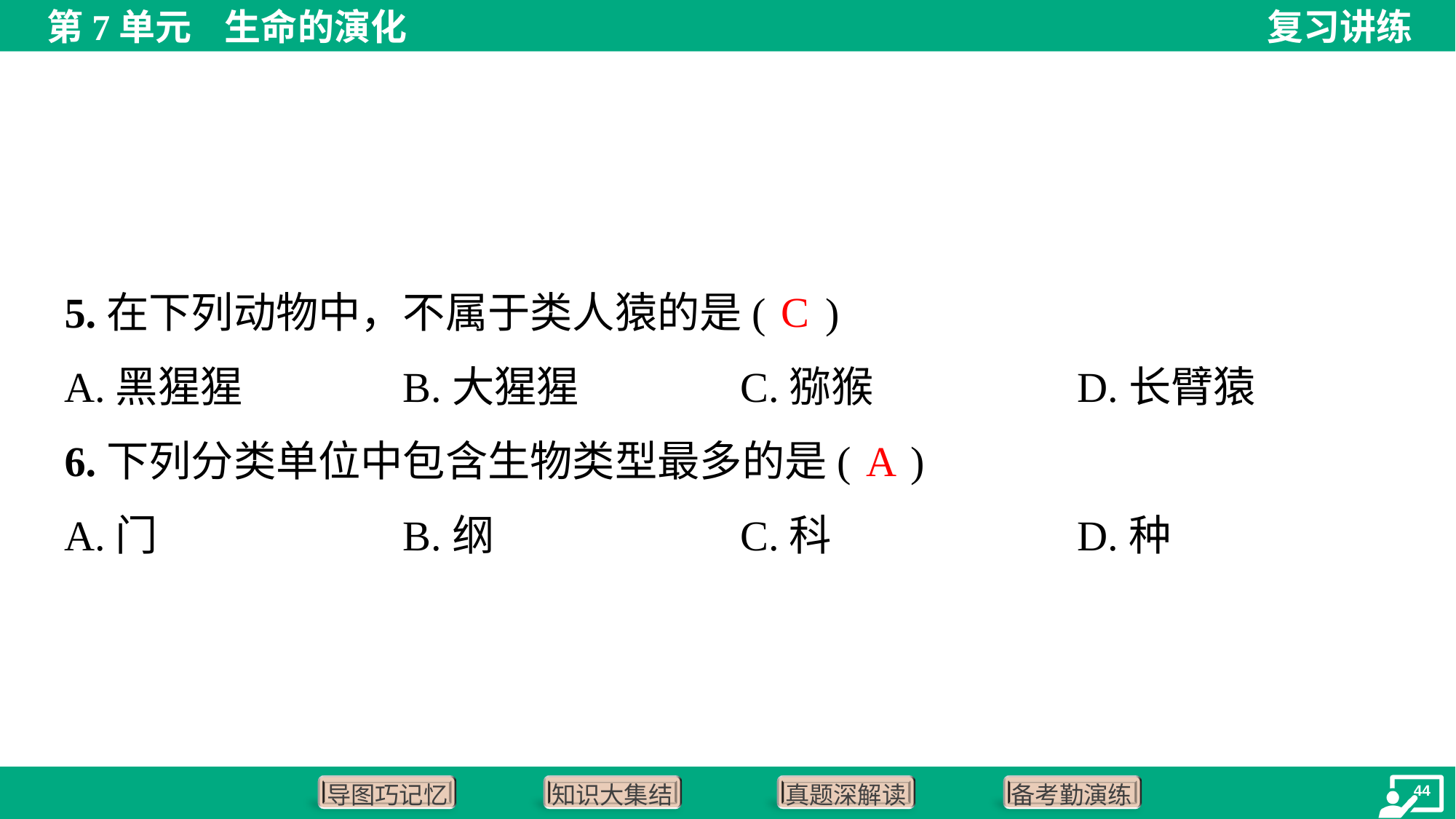

C
5.在下列动物中，不属于类人猿的是(     )
A.黑猩猩	B.大猩猩	C.猕猴	D.长臂猿
A
6.下列分类单位中包含生物类型最多的是(     )
A.门	B.纲	C.科	D.种